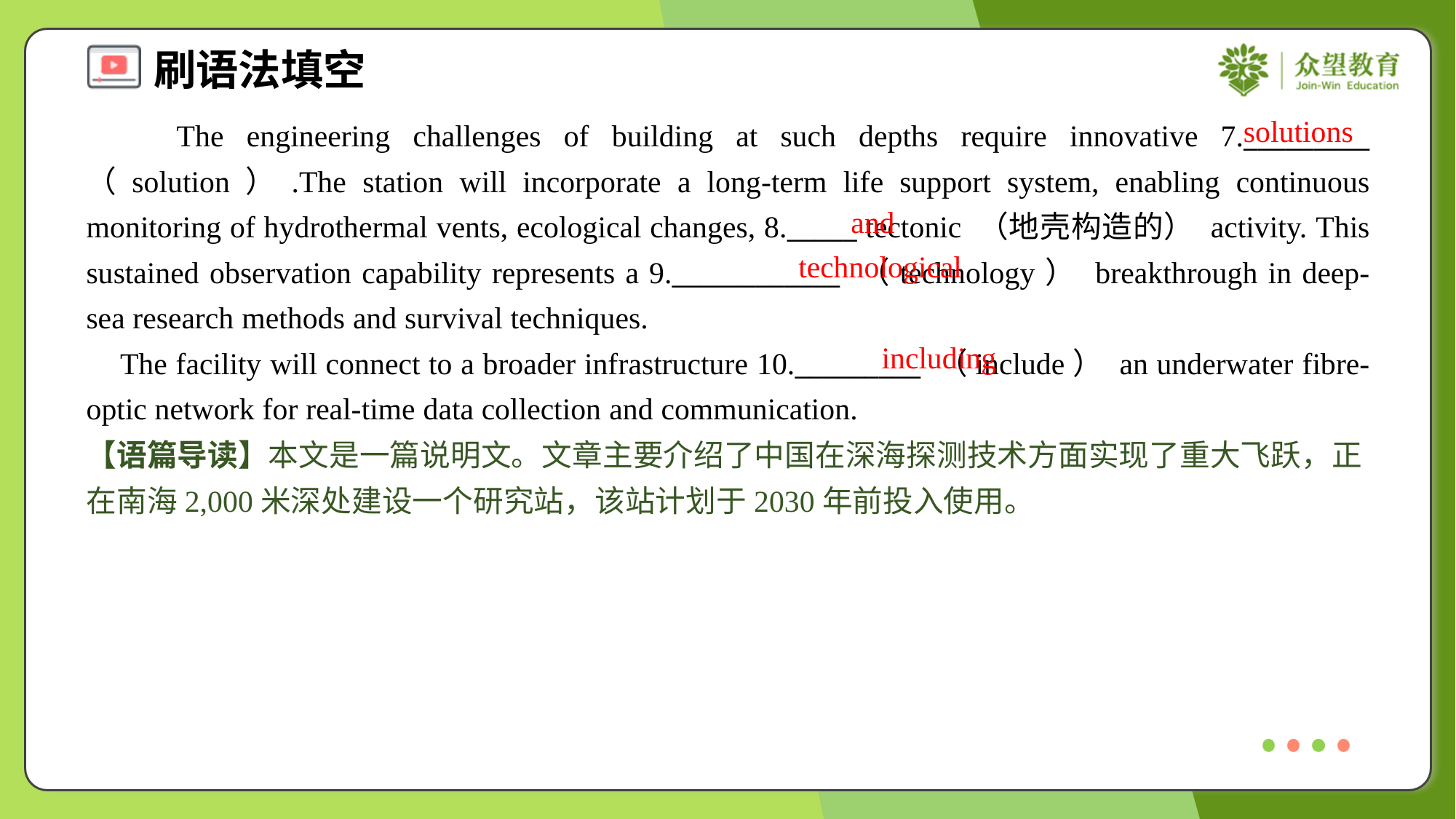

solutions
    The engineering challenges of building at such depths require innovative 7._________ （solution）.The station will incorporate a long-term life support system, enabling continuous monitoring of hydrothermal vents, ecological changes, 8._____ tectonic （地壳构造的） activity. This sustained observation capability represents a 9.____________ （technology） breakthrough in deep-sea research methods and survival techniques.
    The facility will connect to a broader infrastructure 10._________ （include） an underwater fibre-optic network for real-time data collection and communication.
and
technological
including
【语篇导读】本文是一篇说明文。文章主要介绍了中国在深海探测技术方面实现了重大飞跃，正在南海2,000米深处建设一个研究站，该站计划于2030年前投入使用。